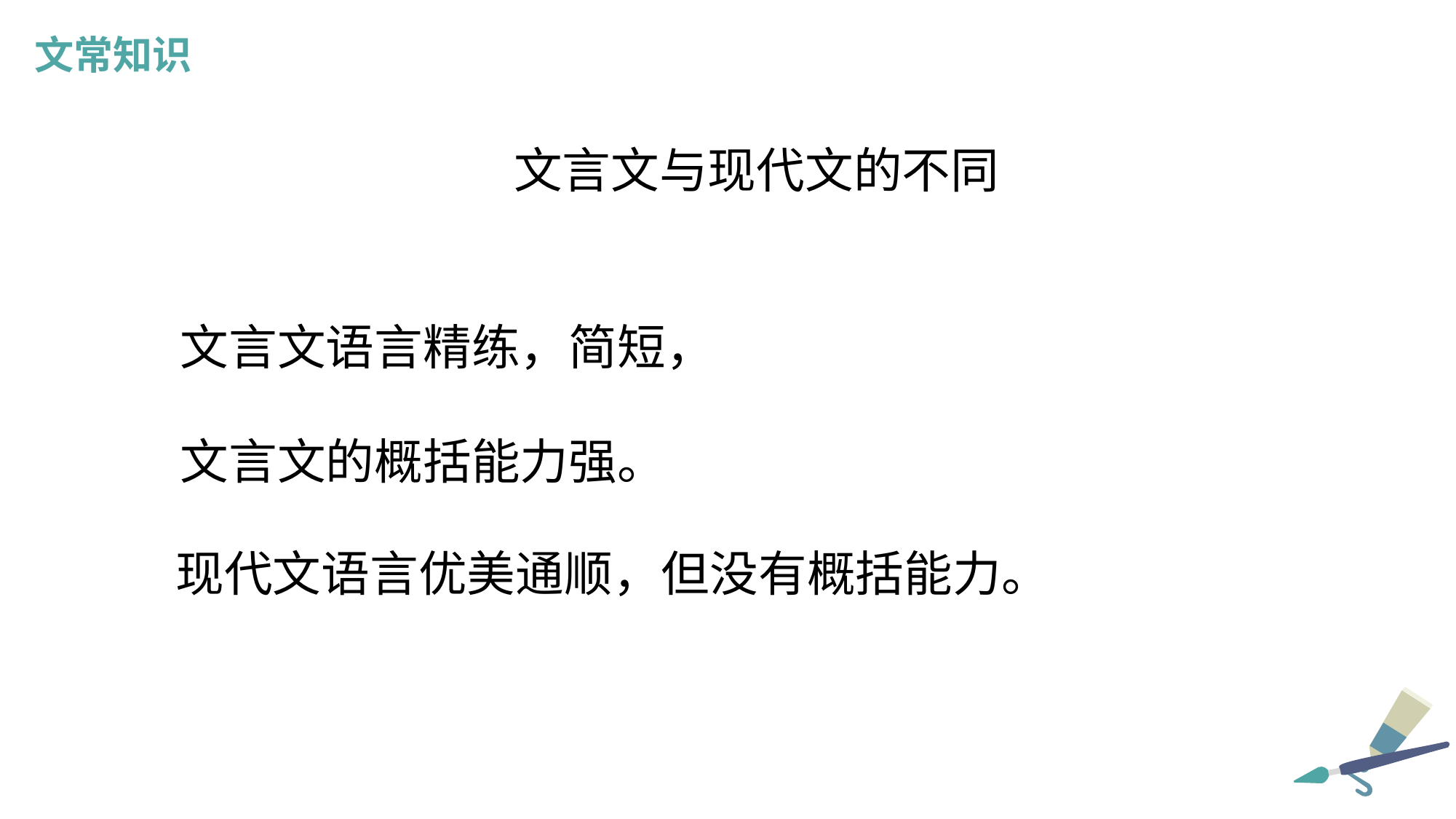

文常知识
文言文与现代文的不同
文言文语言精练，简短，
文言文的概括能力强。
现代文语言优美通顺，但没有概括能力。